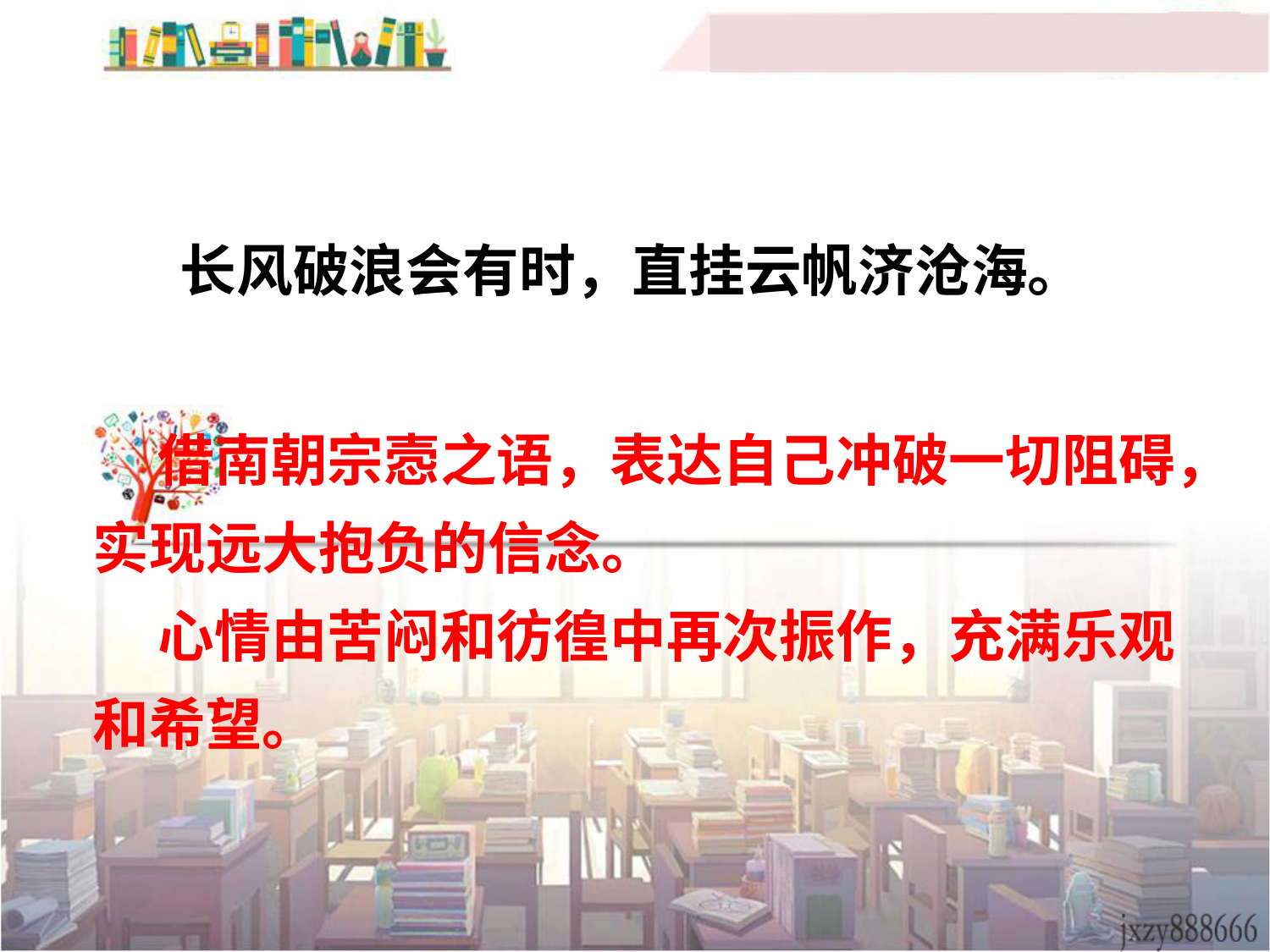

长风破浪会有时，直挂云帆济沧海。
    借南朝宗悫之语，表达自己冲破一切阻碍，实现远大抱负的信念。
    心情由苦闷和彷徨中再次振作，充满乐观和希望。